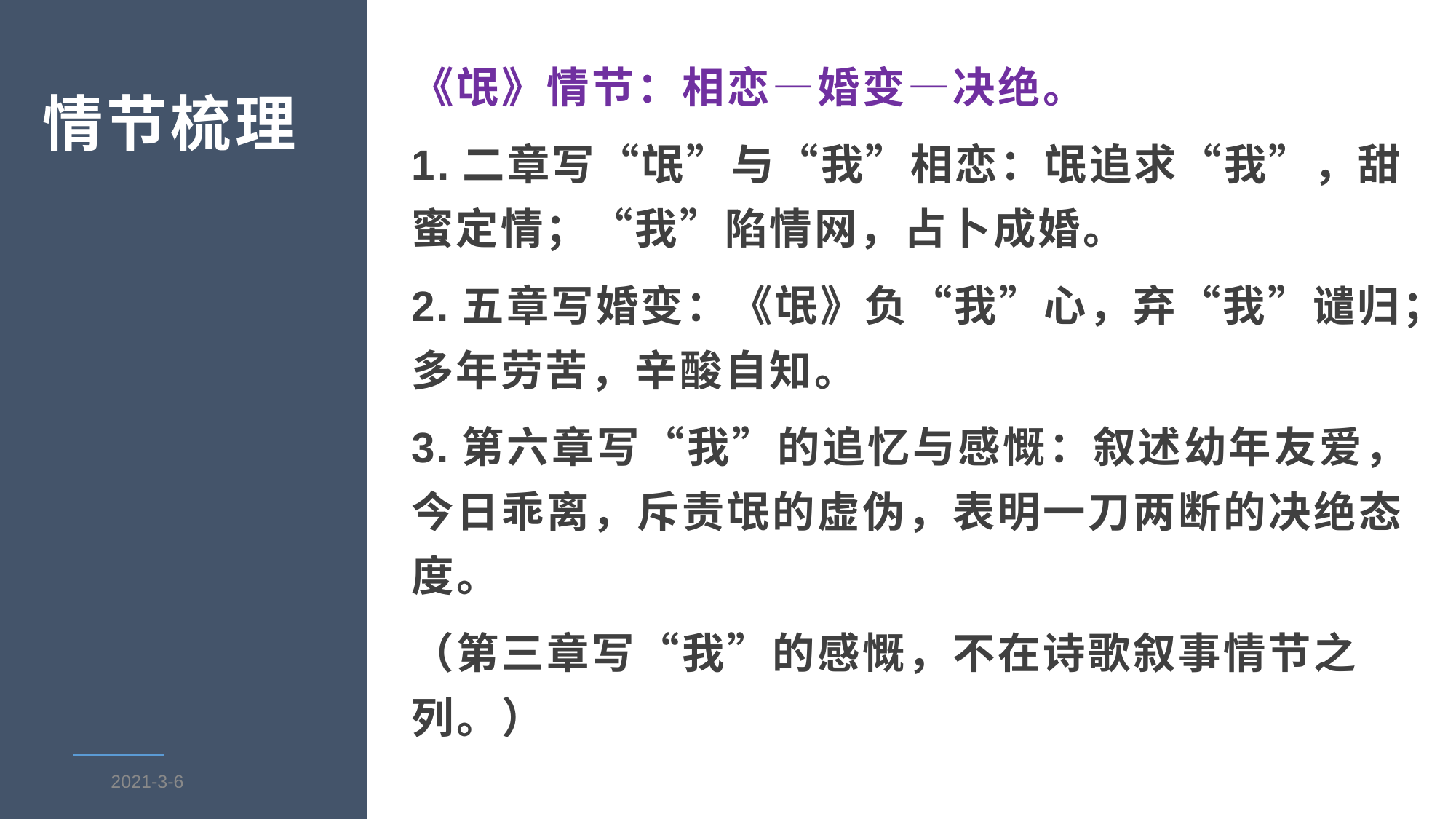

《氓》情节：相恋—婚变—决绝。
1.二章写“氓”与“我”相恋：氓追求“我”，甜蜜定情；“我”陷情网，占卜成婚。
2.五章写婚变：《氓》负“我”心，弃“我”谴归；多年劳苦，辛酸自知。
3.第六章写“我”的追忆与感慨：叙述幼年友爱，今日乖离，斥责氓的虚伪，表明一刀两断的决绝态度。
（第三章写“我”的感慨，不在诗歌叙事情节之列。）
情节梳理
2021-3-6